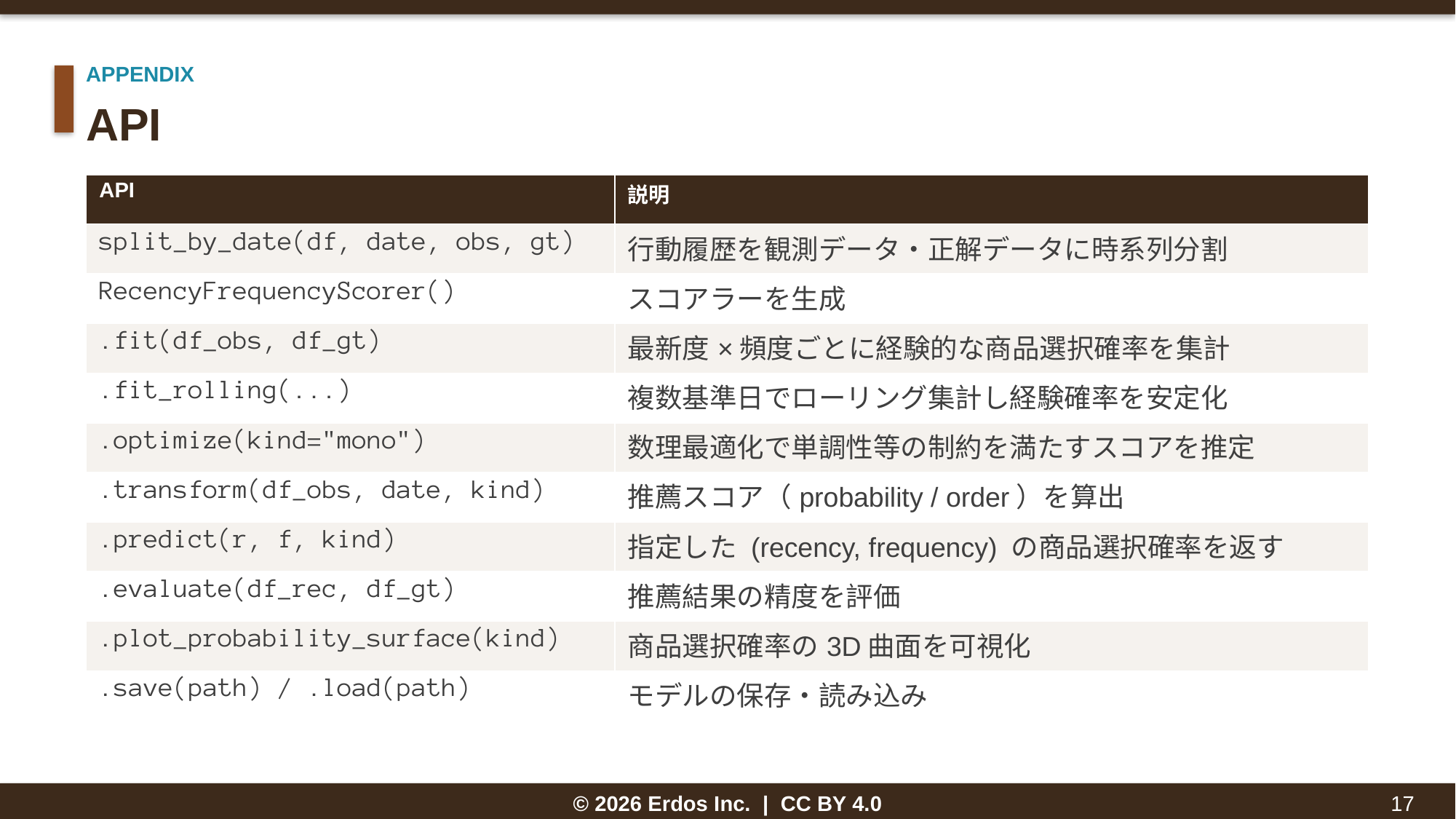

APPENDIX
API

| API | 説明 |
| --- | --- |
| split\_by\_date(df, date, obs, gt) | 行動履歴を観測データ・正解データに時系列分割 |
| RecencyFrequencyScorer() | スコアラーを生成 |
| .fit(df\_obs, df\_gt) | 最新度×頻度ごとに経験的な商品選択確率を集計 |
| .fit\_rolling(...) | 複数基準日でローリング集計し経験確率を安定化 |
| .optimize(kind="mono") | 数理最適化で単調性等の制約を満たすスコアを推定 |
| .transform(df\_obs, date, kind) | 推薦スコア（probability / order）を算出 |
| .predict(r, f, kind) | 指定した (recency, frequency) の商品選択確率を返す |
| .evaluate(df\_rec, df\_gt) | 推薦結果の精度を評価 |
| .plot\_probability\_surface(kind) | 商品選択確率の3D曲面を可視化 |
| .save(path) / .load(path) | モデルの保存・読み込み |

© 2026 Erdos Inc.  |  CC BY 4.0
17